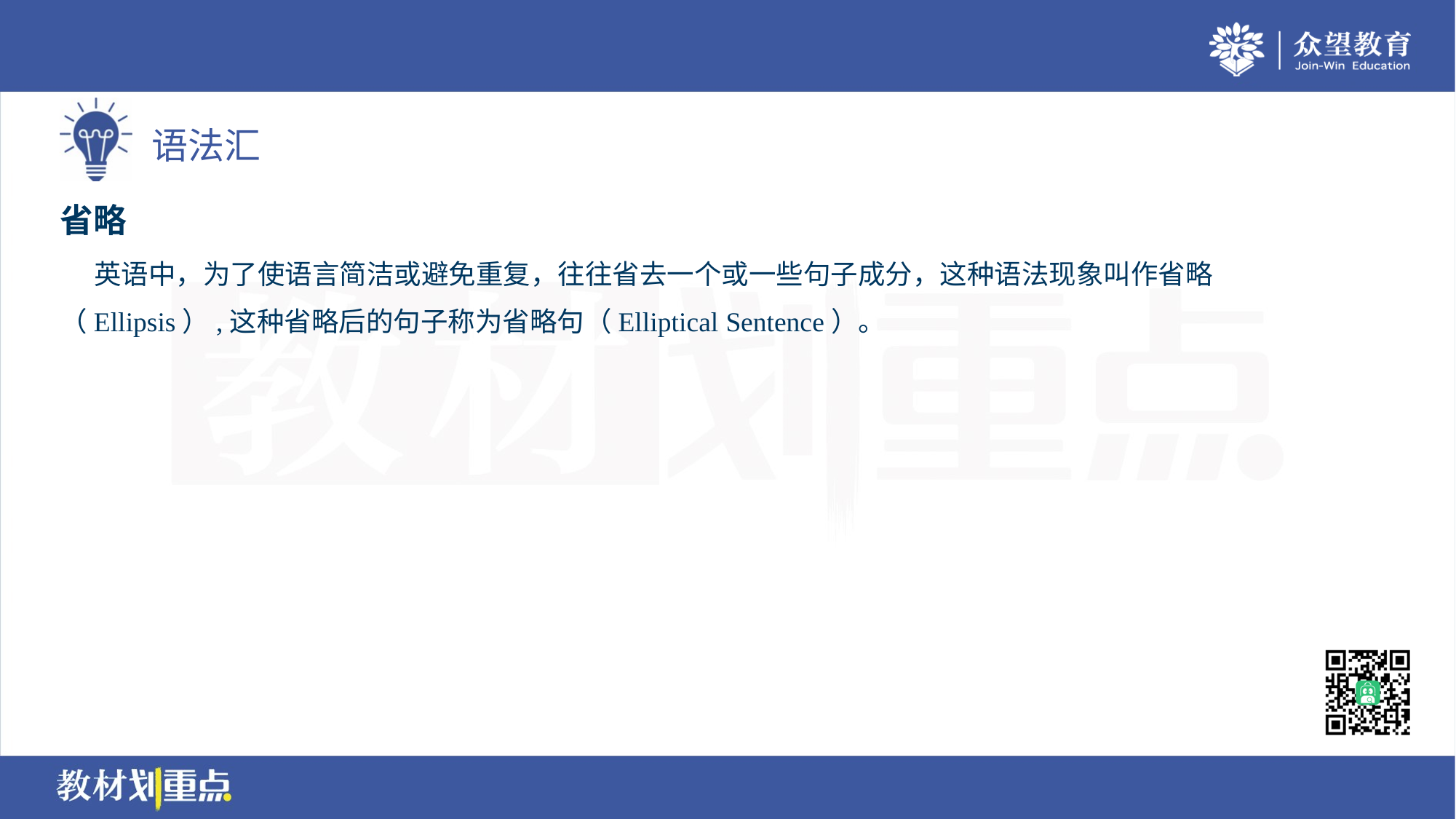

省略
    英语中，为了使语言简洁或避免重复，往往省去一个或一些句子成分，这种语法现象叫作省略
（Ellipsis）,这种省略后的句子称为省略句（Elliptical Sentence）。